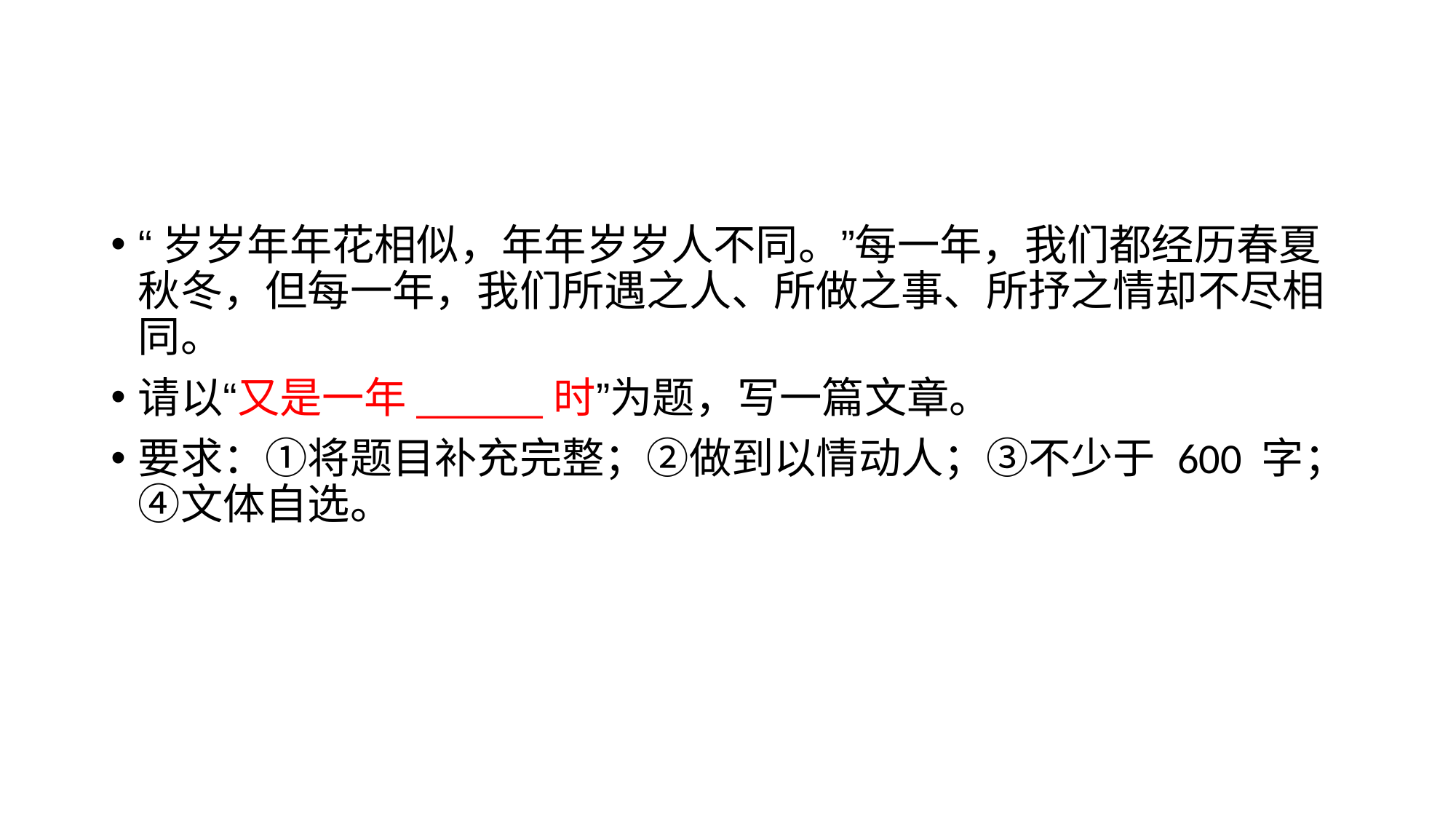

#
“岁岁年年花相似，年年岁岁人不同。”每一年，我们都经历春夏秋冬，但每一年，我们所遇之人、所做之事、所抒之情却不尽相同。
请以“又是一年______时”为题，写一篇文章。
要求：①将题目补充完整；②做到以情动人；③不少于 600 字；④文体自选。